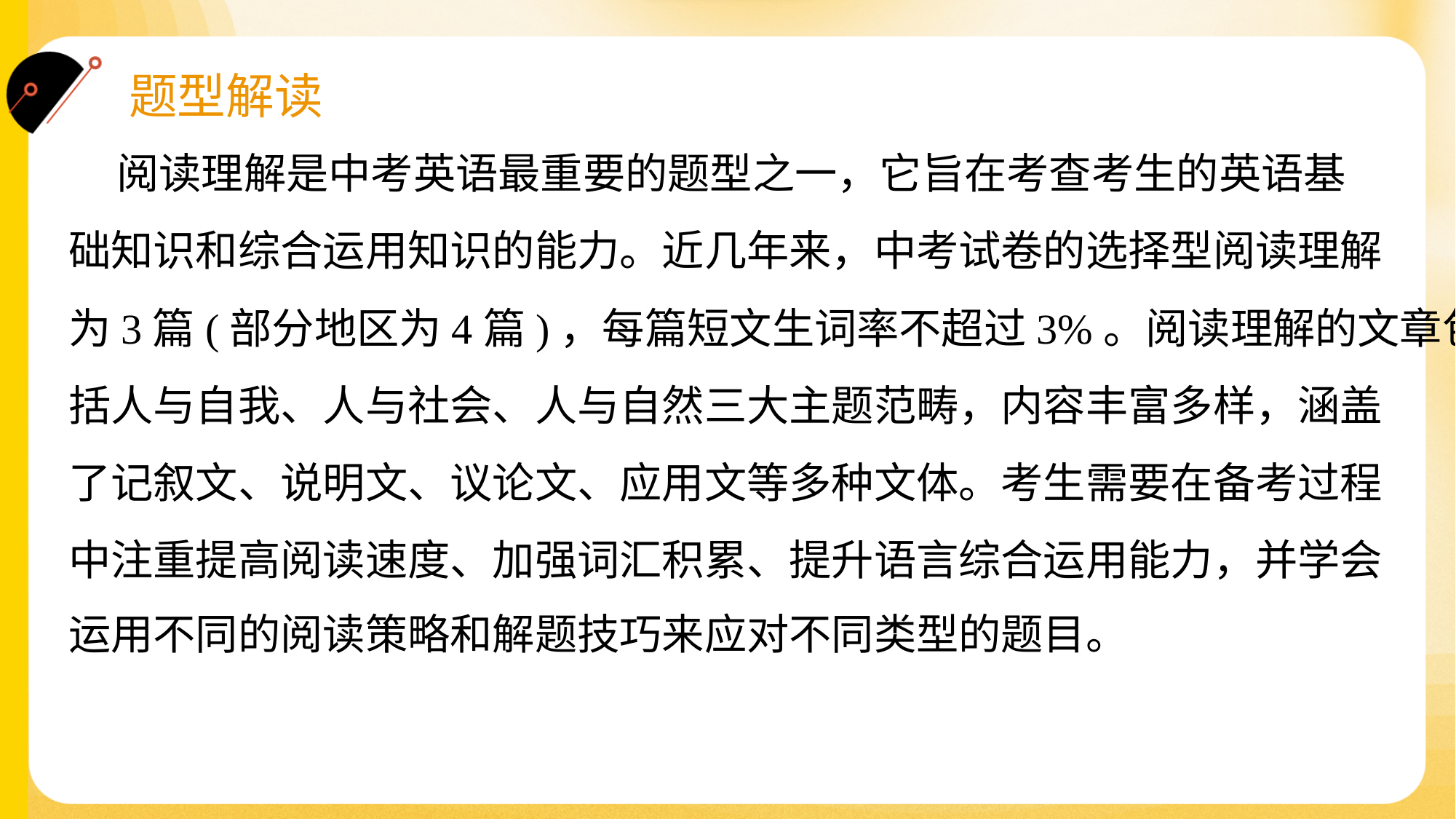

阅读理解是中考英语最重要的题型之一，它旨在考查考生的英语基
础知识和综合运用知识的能力。近几年来，中考试卷的选择型阅读理解
为3篇(部分地区为4篇)，每篇短文生词率不超过3%。阅读理解的文章包
括人与自我、人与社会、人与自然三大主题范畴，内容丰富多样，涵盖
了记叙文、说明文、议论文、应用文等多种文体。考生需要在备考过程
中注重提高阅读速度、加强词汇积累、提升语言综合运用能力，并学会
运用不同的阅读策略和解题技巧来应对不同类型的题目。